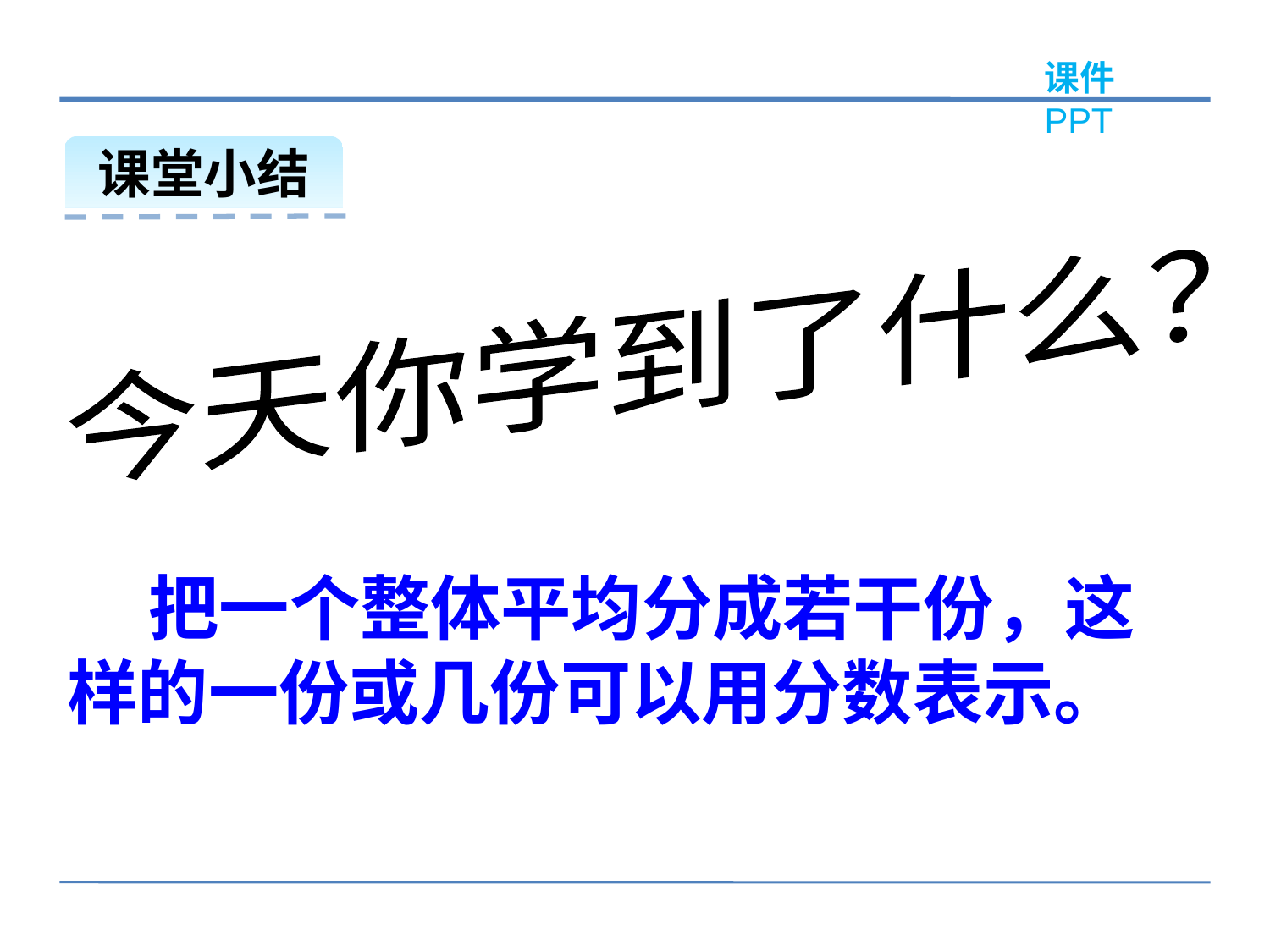

课堂小结

今天你学到了什么？
    把一个整体平均分成若干份，这样的一份或几份可以用分数表示。